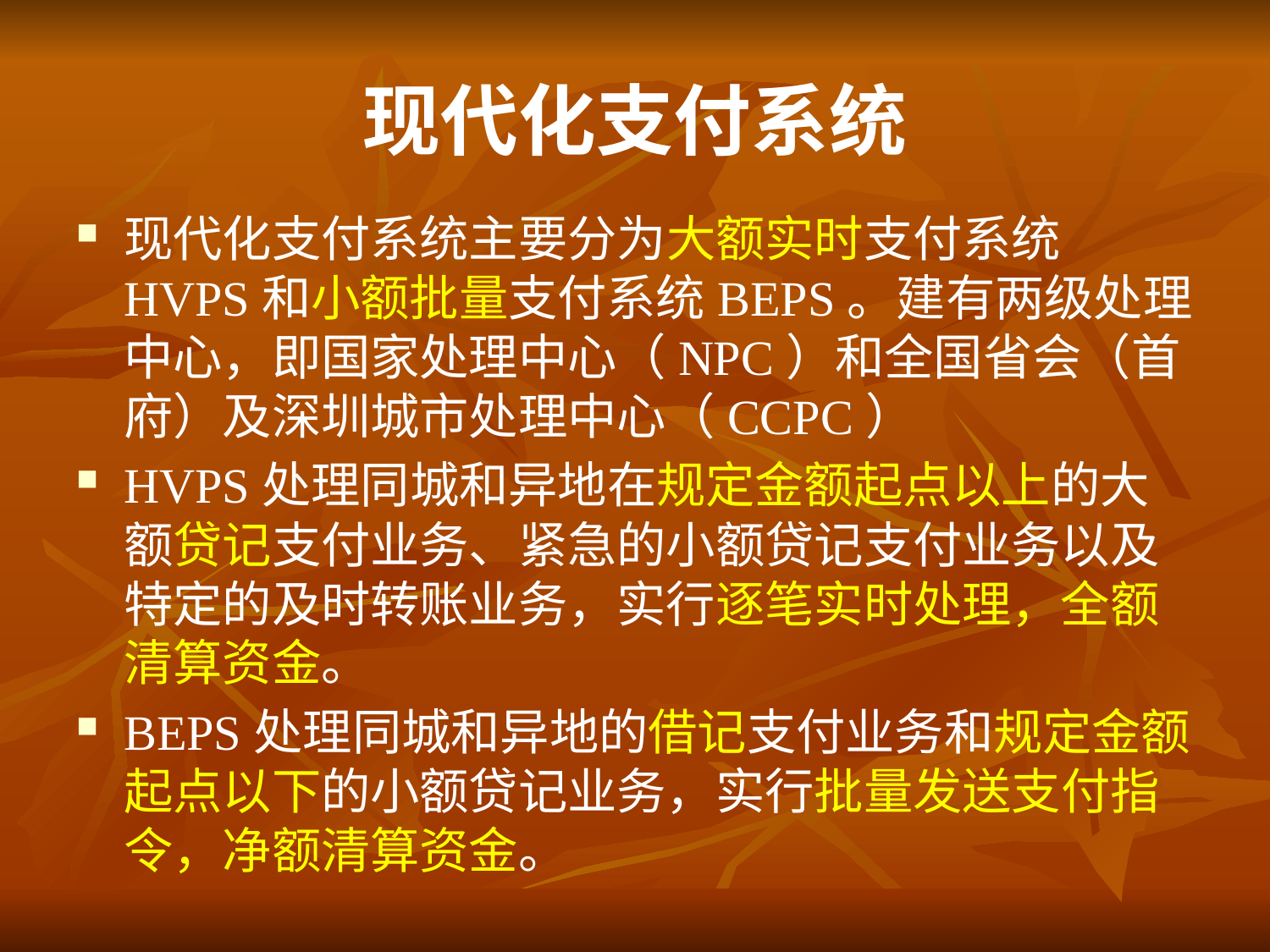

# 现代化支付系统
现代化支付系统主要分为大额实时支付系统HVPS和小额批量支付系统BEPS。建有两级处理中心，即国家处理中心（NPC）和全国省会（首府）及深圳城市处理中心（CCPC）
HVPS处理同城和异地在规定金额起点以上的大额贷记支付业务、紧急的小额贷记支付业务以及特定的及时转账业务，实行逐笔实时处理，全额清算资金。
BEPS处理同城和异地的借记支付业务和规定金额起点以下的小额贷记业务，实行批量发送支付指令，净额清算资金。